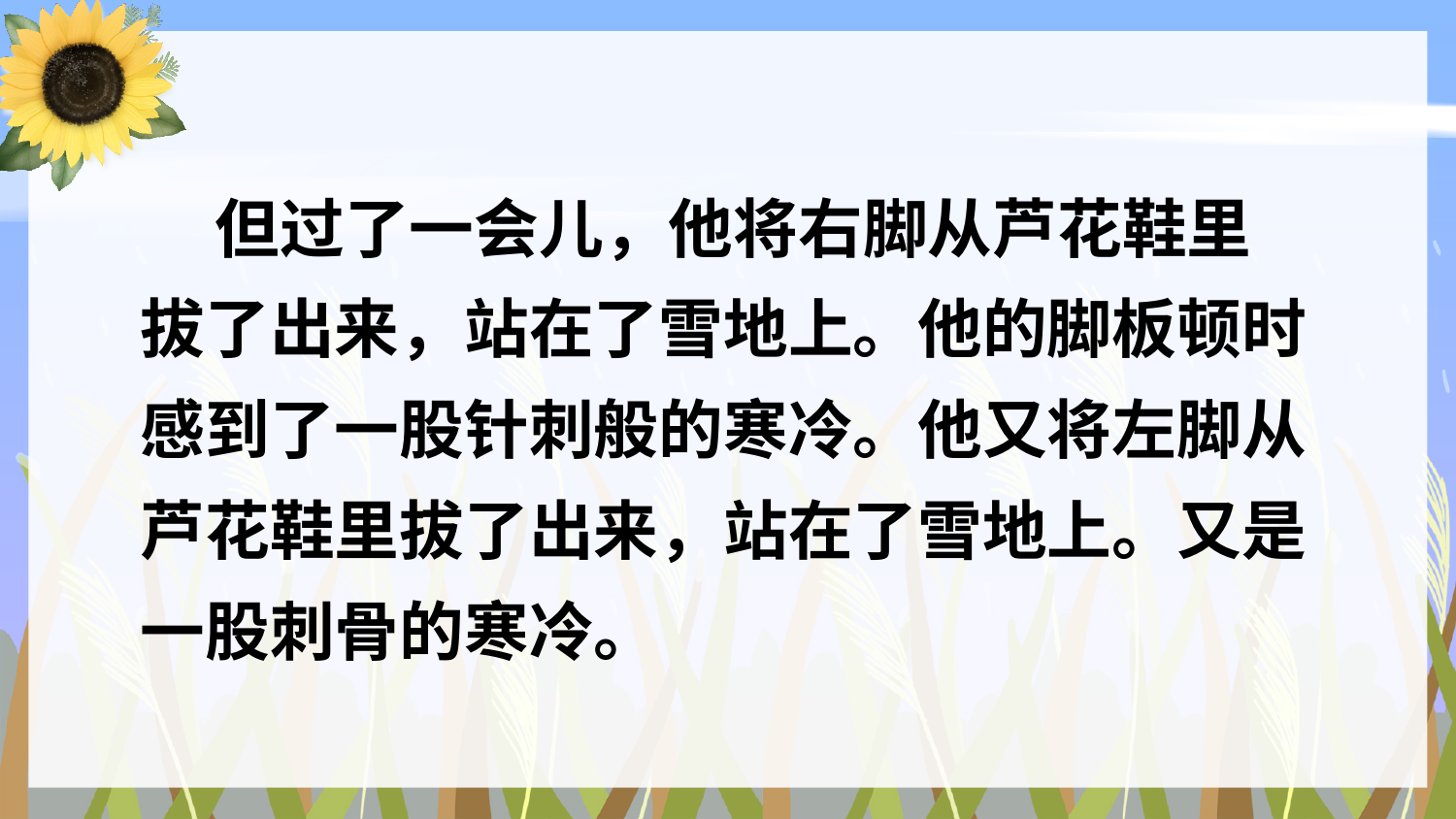

但过了一会儿，他将右脚从芦花鞋里拔了出来，站在了雪地上。他的脚板顿时感到了一股针刺般的寒冷。他又将左脚从芦花鞋里拔了出来，站在了雪地上。又是一股刺骨的寒冷。